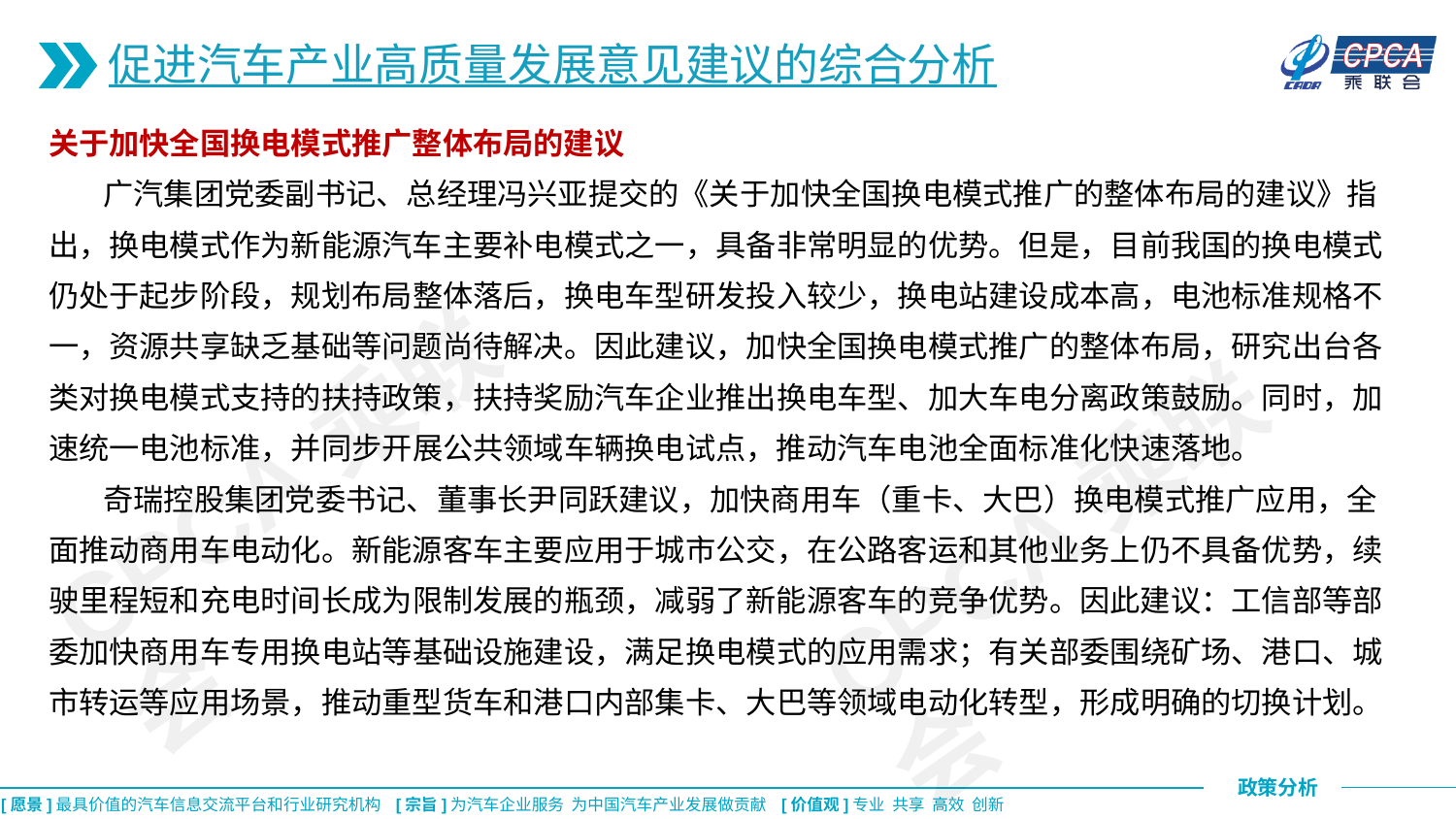

促进汽车产业高质量发展意见建议的综合分析
关于加快全国换电模式推广整体布局的建议
       广汽集团党委副书记、总经理冯兴亚提交的《关于加快全国换电模式推广的整体布局的建议》指出，换电模式作为新能源汽车主要补电模式之一，具备非常明显的优势。但是，目前我国的换电模式仍处于起步阶段，规划布局整体落后，换电车型研发投入较少，换电站建设成本高，电池标准规格不一，资源共享缺乏基础等问题尚待解决。因此建议，加快全国换电模式推广的整体布局，研究出台各类对换电模式支持的扶持政策，扶持奖励汽车企业推出换电车型、加大车电分离政策鼓励。同时，加速统一电池标准，并同步开展公共领域车辆换电试点，推动汽车电池全面标准化快速落地。
       奇瑞控股集团党委书记、董事长尹同跃建议，加快商用车（重卡、大巴）换电模式推广应用，全面推动商用车电动化。新能源客车主要应用于城市公交，在公路客运和其他业务上仍不具备优势，续驶里程短和充电时间长成为限制发展的瓶颈，减弱了新能源客车的竞争优势。因此建议：工信部等部委加快商用车专用换电站等基础设施建设，满足换电模式的应用需求；有关部委围绕矿场、港口、城市转运等应用场景，推动重型货车和港口内部集卡、大巴等领域电动化转型，形成明确的切换计划。
CPCA乘联会
CPCA乘联会